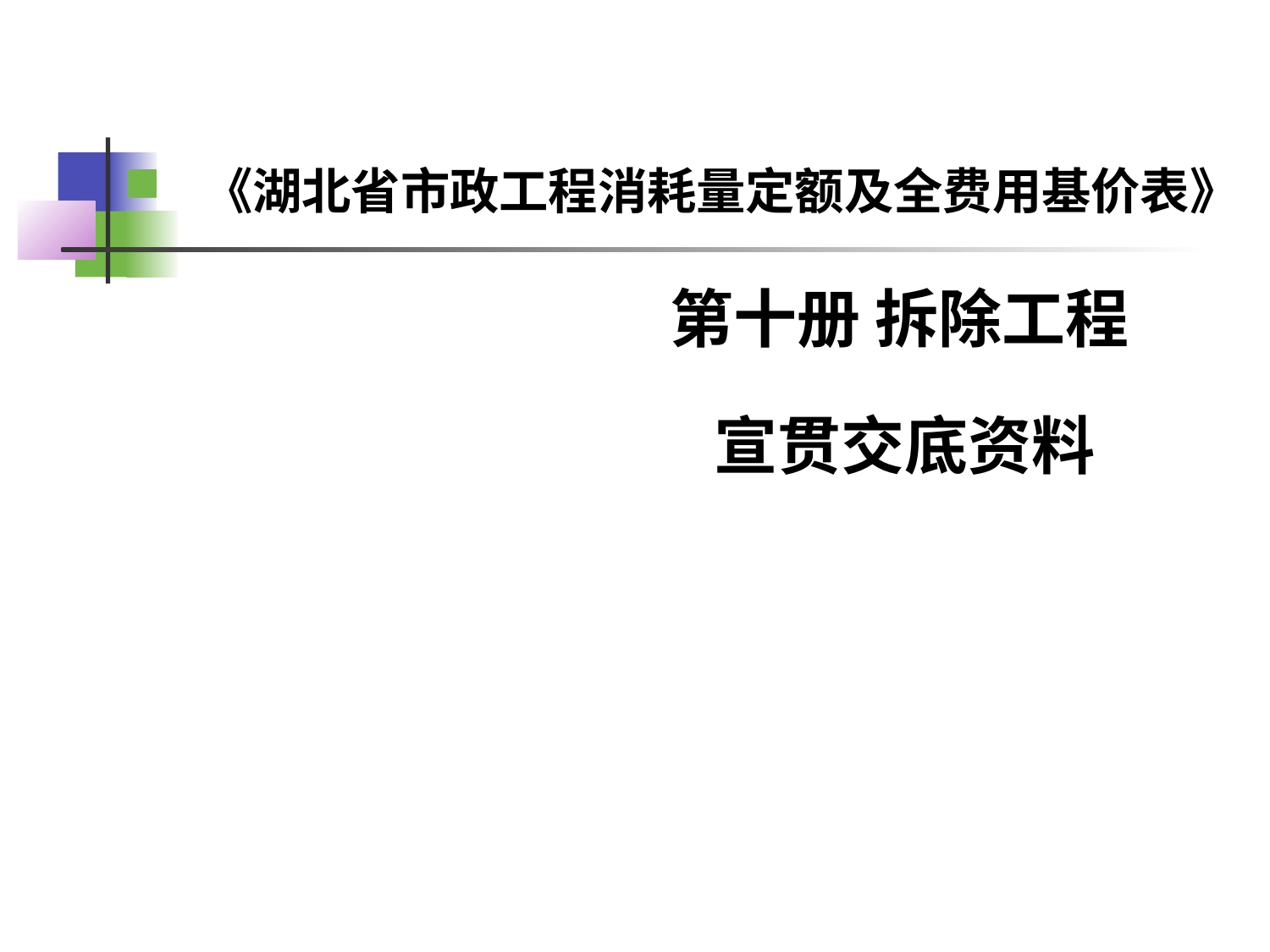

《湖北省市政工程消耗量定额及全费用基价表》
# 第十册 拆除工程
宣贯交底资料